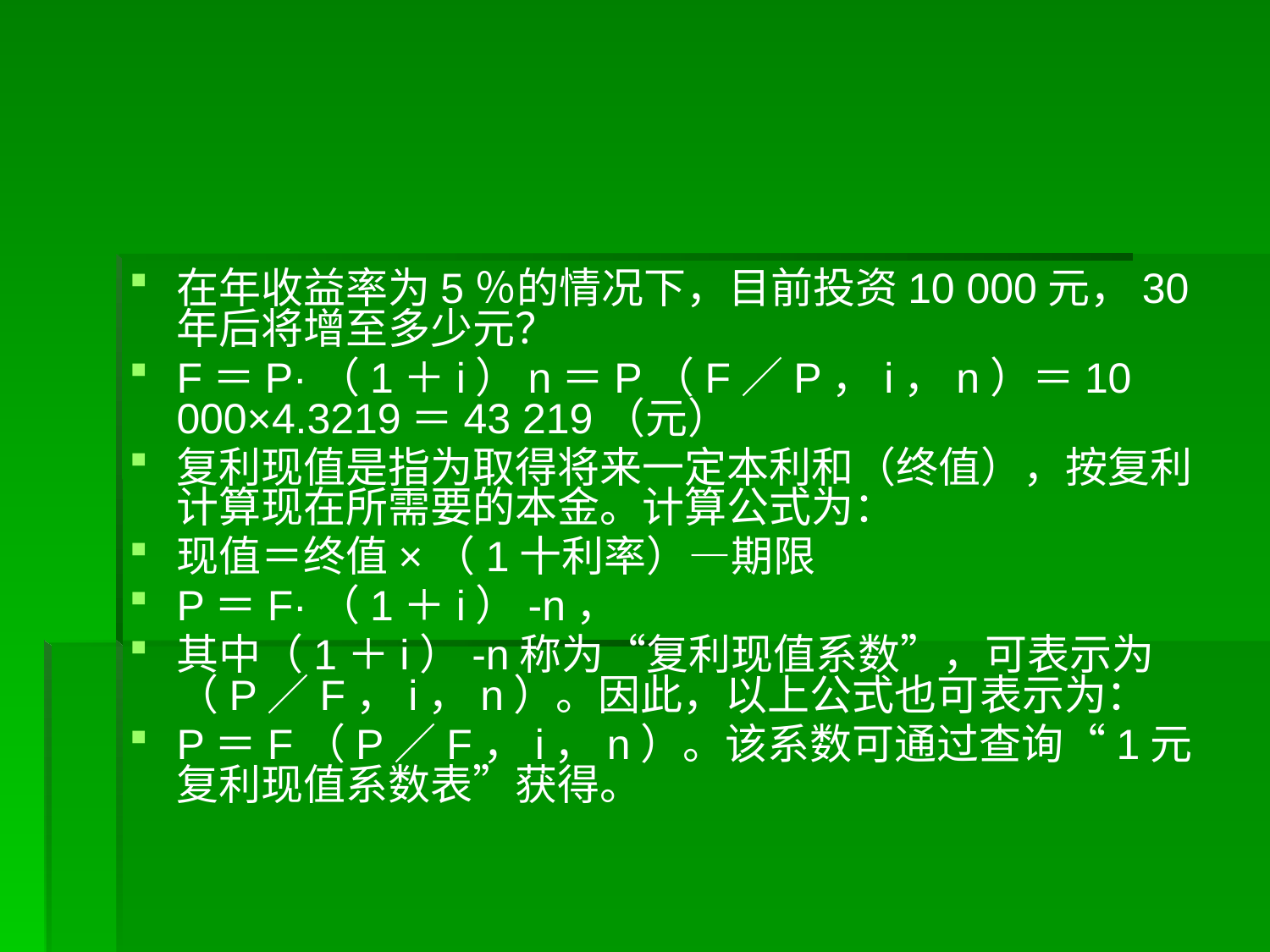

#
在年收益率为5％的情况下，目前投资10 000元，30年后将增至多少元？
F＝P·（1＋i）n＝P（F／P，i，n）＝10 000×4.3219＝43 219（元）
复利现值是指为取得将来一定本利和（终值），按复利计算现在所需要的本金。计算公式为：
现值＝终值×（1十利率）—期限
P＝F·（1＋i）-n，
其中（1＋i）-n称为“复利现值系数”，可表示为（P／F，i，n）。因此，以上公式也可表示为：
P＝F（P／F，i，n）。该系数可通过查询“1元复利现值系数表”获得。